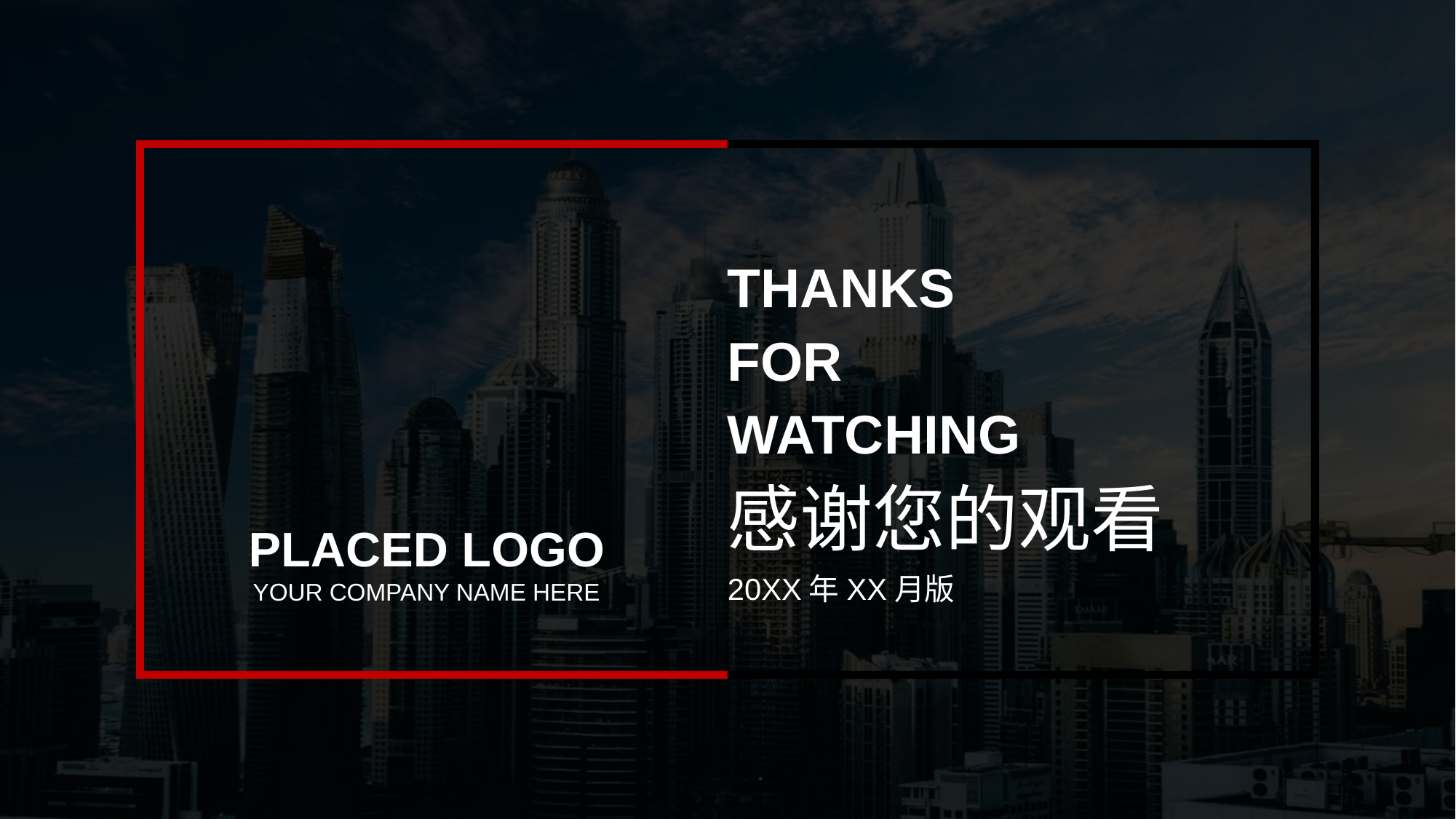

THANKS
FOR
WATCHING
感谢您的观看
PLACED LOGO
YOUR COMPANY NAME HERE
20XX年XX月版